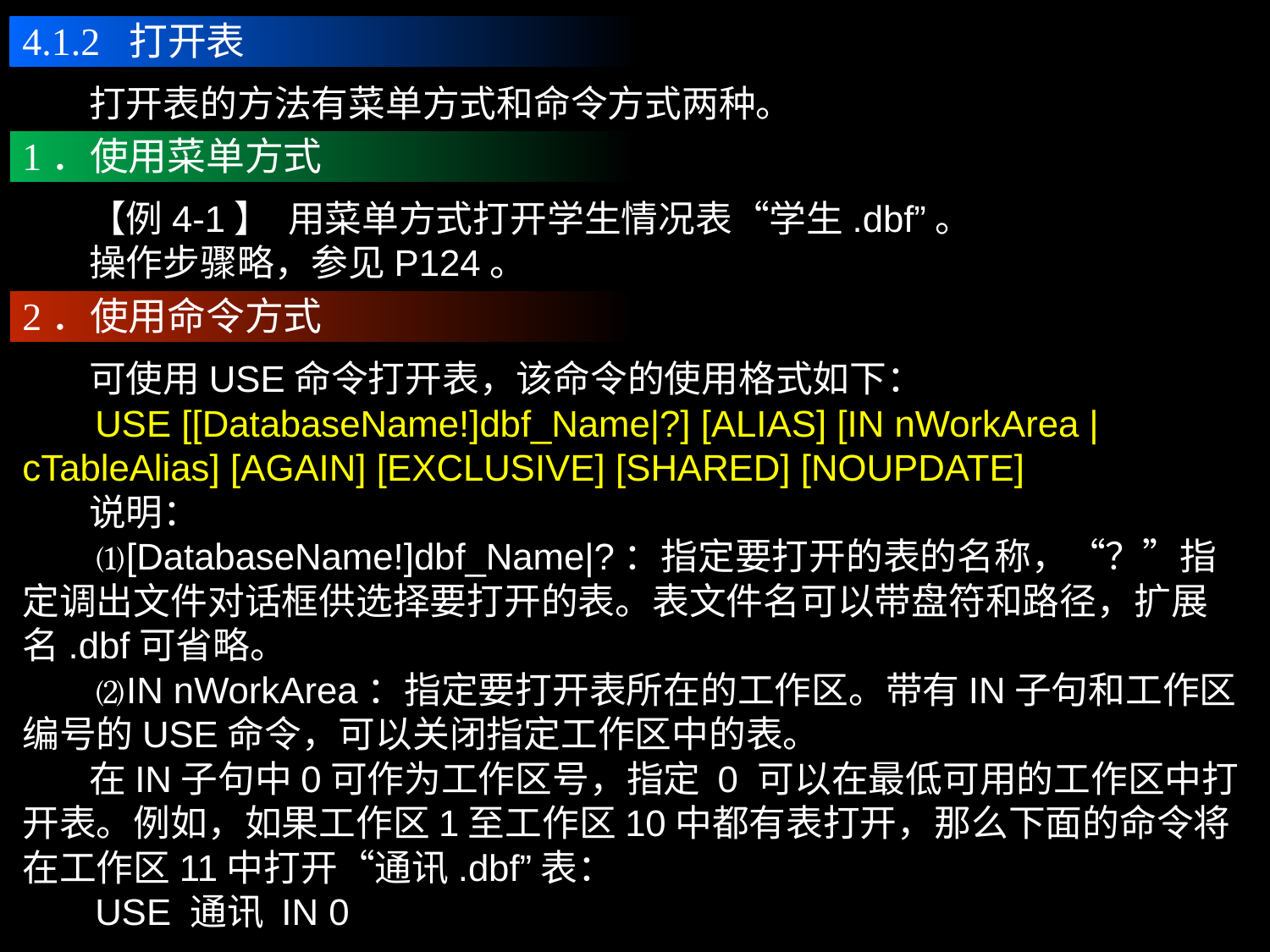

4.1.2  打开表
       打开表的方法有菜单方式和命令方式两种。
1．使用菜单方式
       【例4-1】  用菜单方式打开学生情况表“学生.dbf”。
       操作步骤略，参见P124。
2．使用命令方式
       可使用USE命令打开表，该命令的使用格式如下：
       USE [[DatabaseName!]dbf_Name|?] [ALIAS] [IN nWorkArea | cTableAlias] [AGAIN] [EXCLUSIVE] [SHARED] [NOUPDATE]
       说明：
       ⑴[DatabaseName!]dbf_Name|?：指定要打开的表的名称，“？”指定调出文件对话框供选择要打开的表。表文件名可以带盘符和路径，扩展名.dbf可省略。
       ⑵IN nWorkArea：指定要打开表所在的工作区。带有IN子句和工作区编号的USE命令，可以关闭指定工作区中的表。
       在IN子句中0可作为工作区号，指定 0 可以在最低可用的工作区中打开表。例如，如果工作区1至工作区10中都有表打开，那么下面的命令将在工作区11中打开“通讯.dbf”表：
       USE 通讯 IN 0